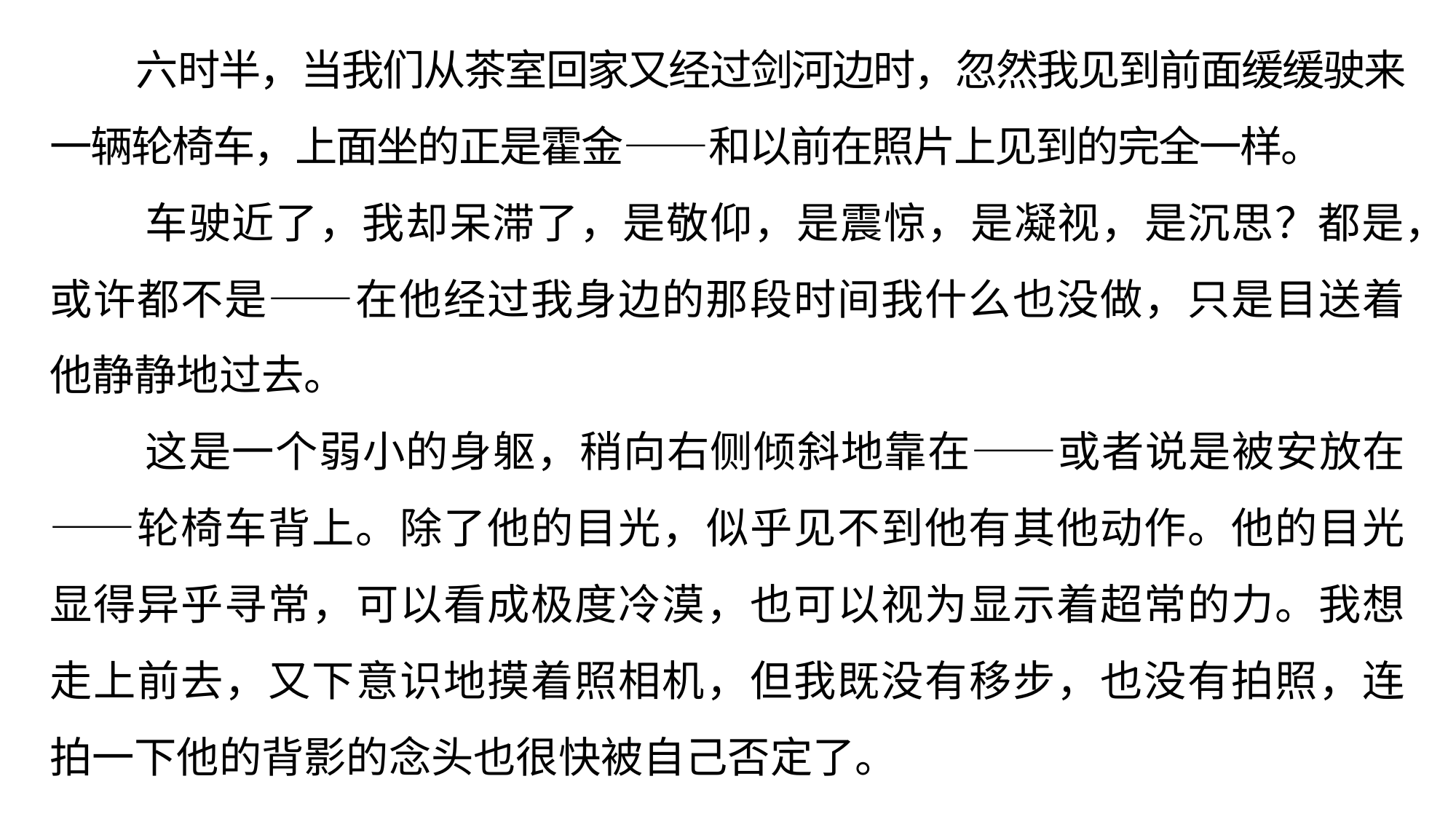

六时半，当我们从茶室回家又经过剑河边时，忽然我见到前面缓缓驶来一辆轮椅车，上面坐的正是霍金——和以前在照片上见到的完全一样。
        车驶近了，我却呆滞了，是敬仰，是震惊，是凝视，是沉思？都是，或许都不是——在他经过我身边的那段时间我什么也没做，只是目送着他静静地过去。
        这是一个弱小的身躯，稍向右侧倾斜地靠在——或者说是被安放在——轮椅车背上。除了他的目光，似乎见不到他有其他动作。他的目光显得异乎寻常，可以看成极度冷漠，也可以视为显示着超常的力。我想走上前去，又下意识地摸着照相机，但我既没有移步，也没有拍照，连拍一下他的背影的念头也很快被自己否定了。